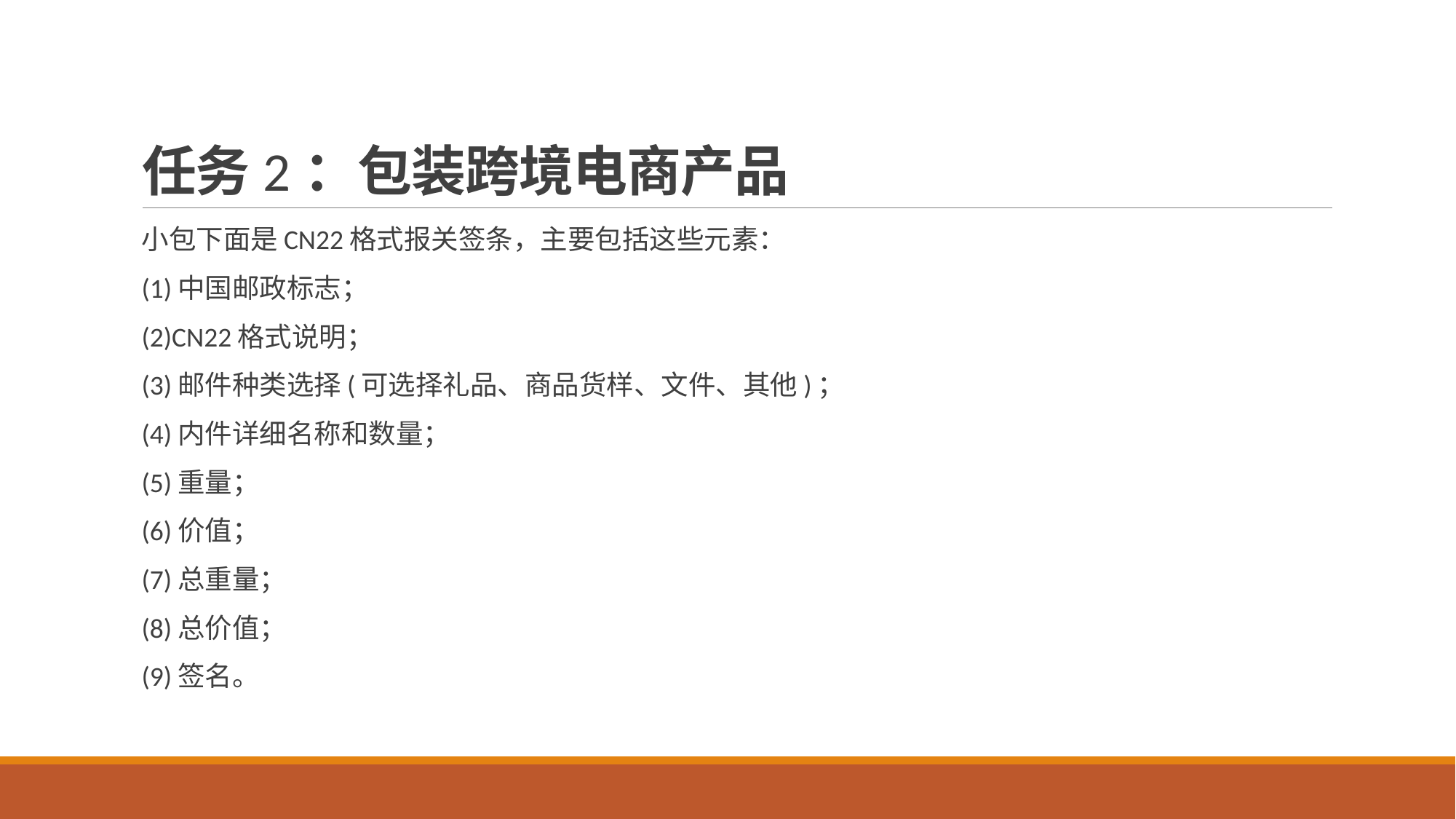

# 任务2：包装跨境电商产品
小包下面是CN22格式报关签条，主要包括这些元素：
(1)中国邮政标志；
(2)CN22格式说明；
(3)邮件种类选择(可选择礼品、商品货样、文件、其他)；
(4)内件详细名称和数量；
(5)重量；
(6)价值；
(7)总重量；
(8)总价值；
(9)签名。